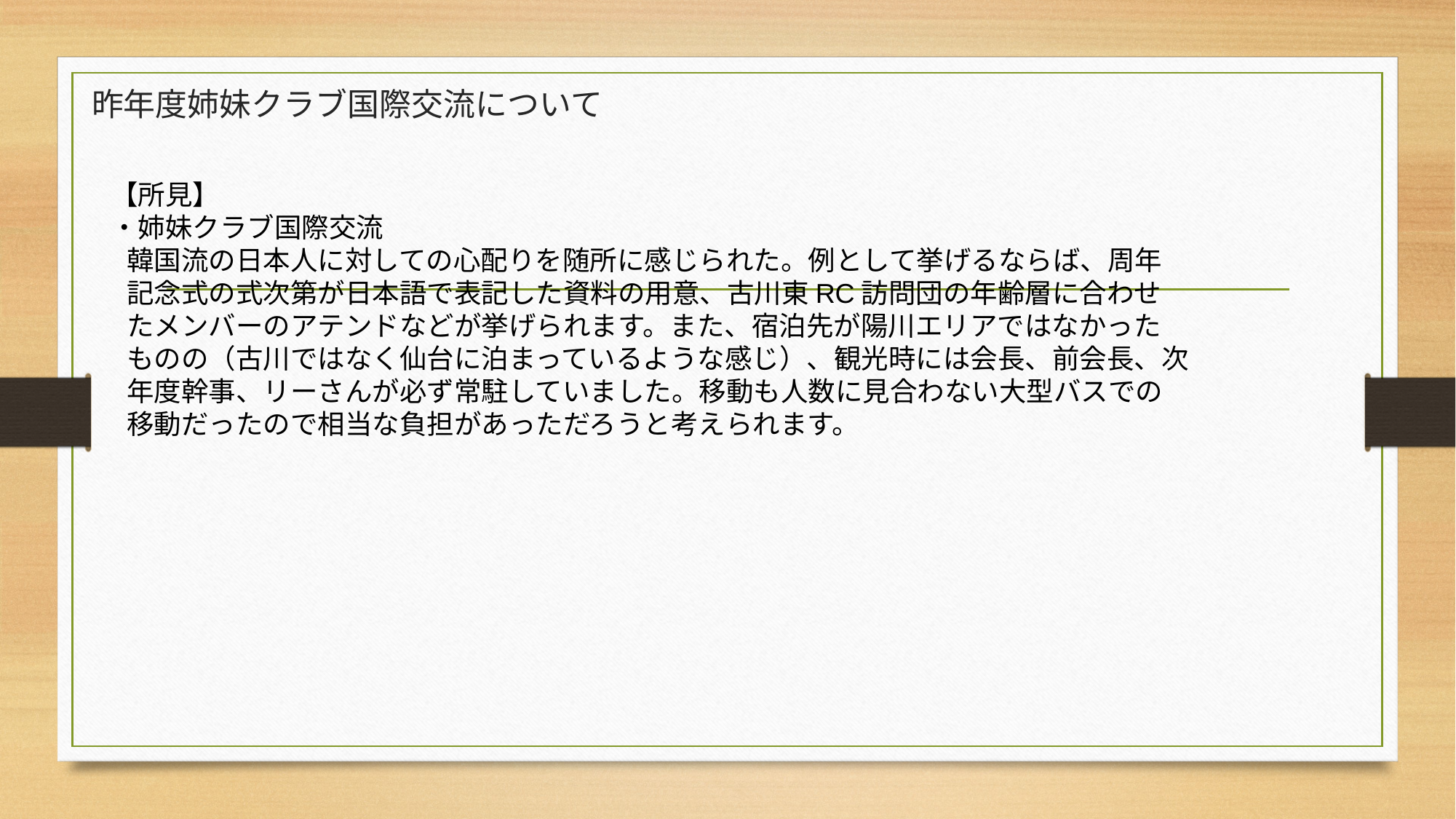

# 昨年度姉妹クラブ国際交流について
【所見】
・姉妹クラブ国際交流
韓国流の日本人に対しての心配りを随所に感じられた。例として挙げるならば、周年
記念式の式次第が日本語で表記した資料の用意、古川東RC訪問団の年齢層に合わせ
たメンバーのアテンドなどが挙げられます。また、宿泊先が陽川エリアではなかった
ものの（古川ではなく仙台に泊まっているような感じ）、観光時には会長、前会長、次
年度幹事、リーさんが必ず常駐していました。移動も人数に見合わない大型バスでの
移動だったので相当な負担があっただろうと考えられます。